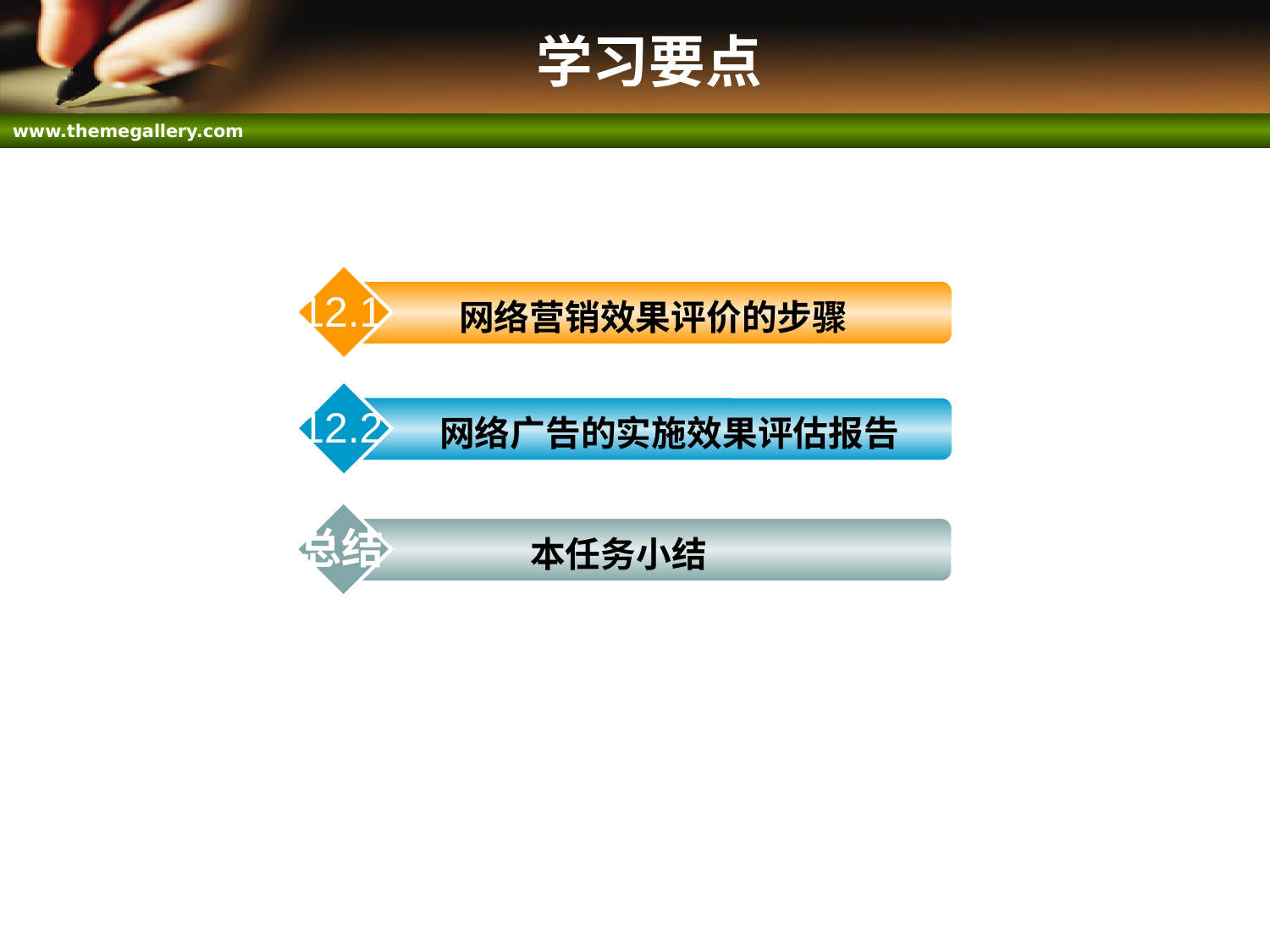

# 学习要点

12.1

    网络营销效果评价的步骤

12.2

   网络广告的实施效果评估报告

总结

本任务小结